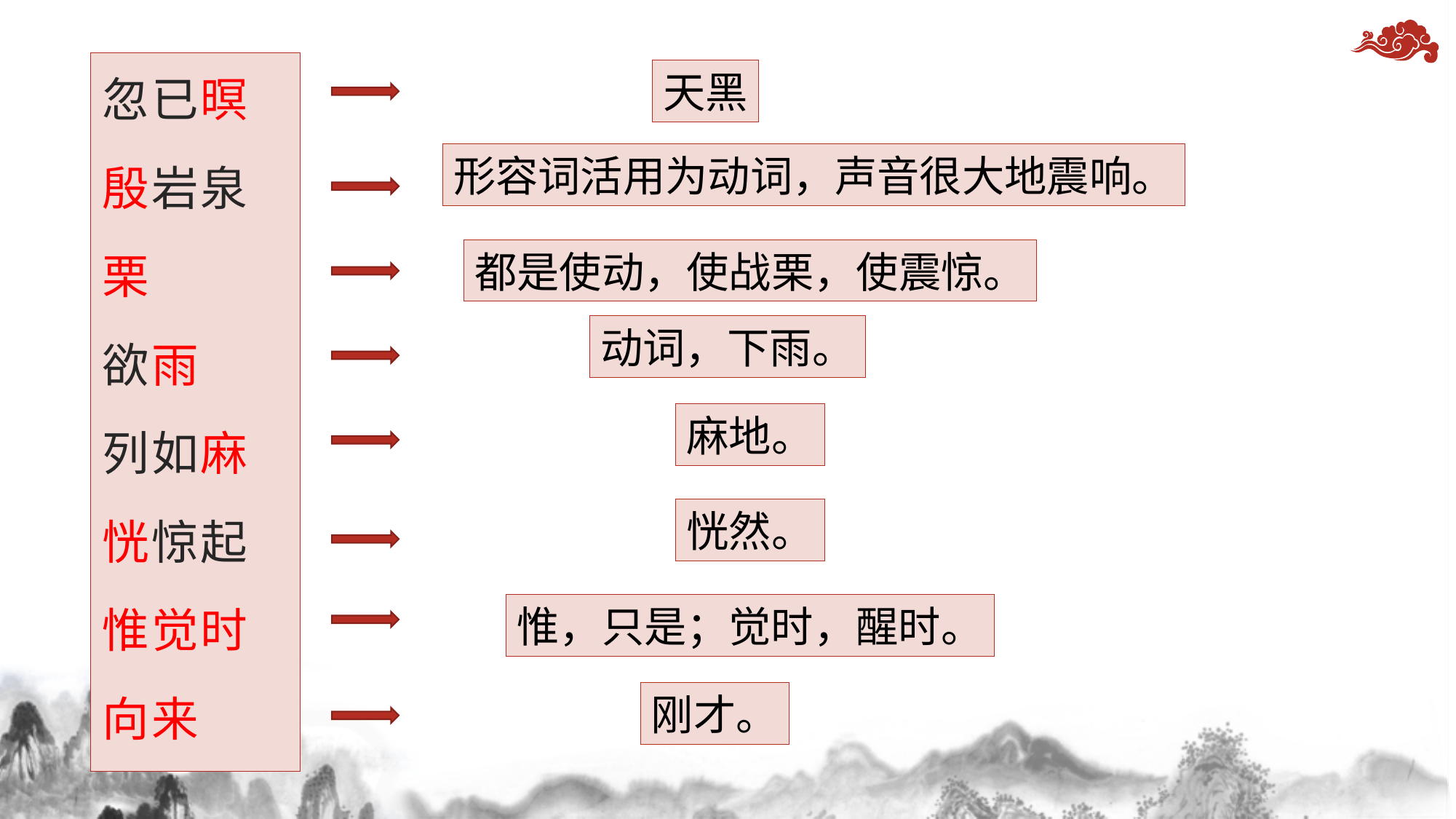

忽已暝
殷岩泉
栗
欲雨
列如麻
恍惊起
惟觉时
向来

天黑

形容词活用为动词，声音很大地震响。

都是使动，使战栗，使震惊。

动词，下雨。

麻地。

恍然。

惟，只是；觉时，醒时。

刚才。